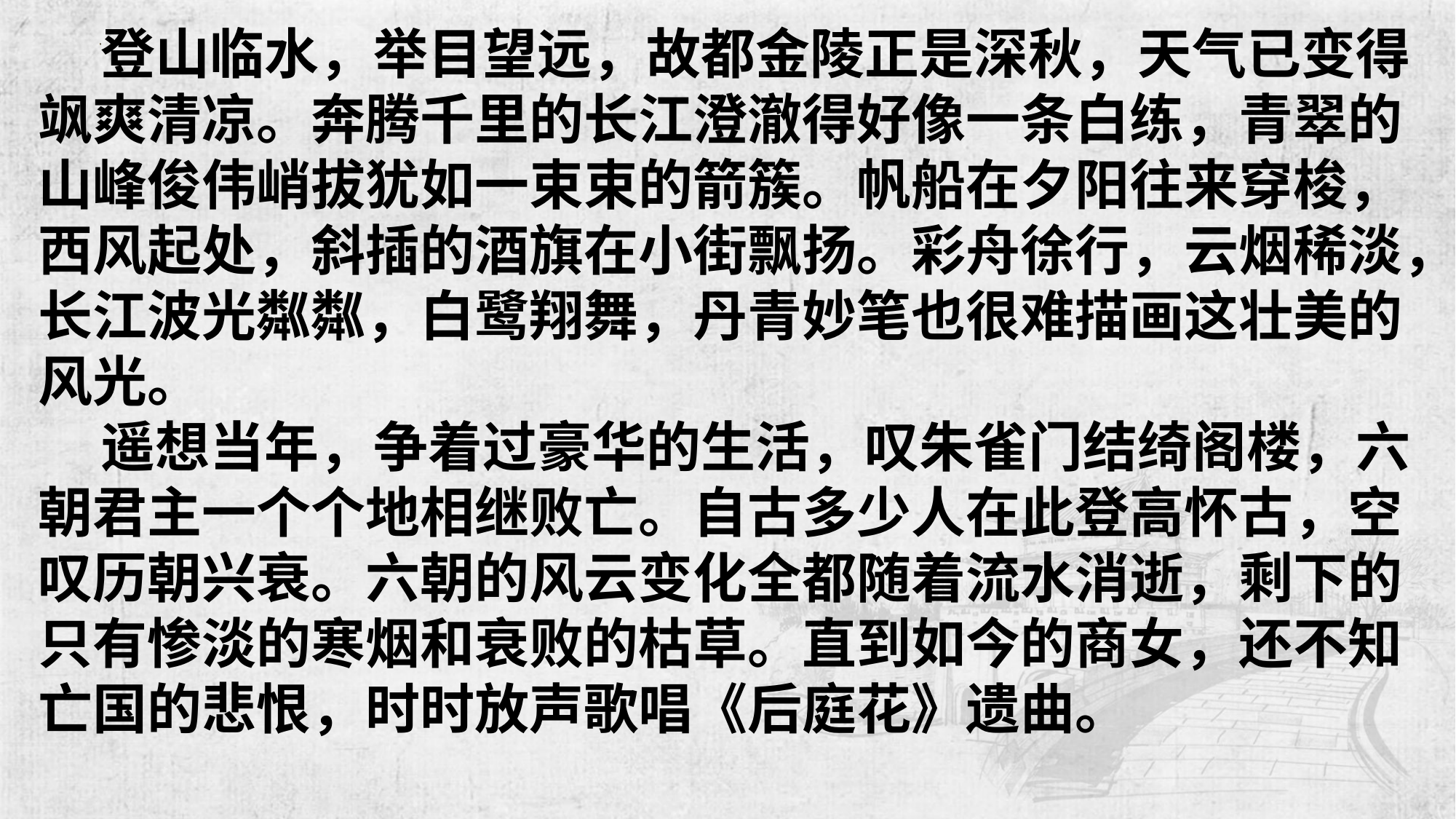

登山临水，举目望远，故都金陵正是深秋，天气已变得飒爽清凉。奔腾千里的长江澄澈得好像一条白练，青翠的山峰俊伟峭拔犹如一束束的箭簇。帆船在夕阳往来穿梭，西风起处，斜插的酒旗在小街飘扬。彩舟徐行，云烟稀淡，长江波光粼粼，白鹭翔舞，丹青妙笔也很难描画这壮美的风光。
    遥想当年，争着过豪华的生活，叹朱雀门结绮阁楼，六朝君主一个个地相继败亡。自古多少人在此登高怀古，空叹历朝兴衰。六朝的风云变化全都随着流水消逝，剩下的只有惨淡的寒烟和衰败的枯草。直到如今的商女，还不知亡国的悲恨，时时放声歌唱《后庭花》遗曲。